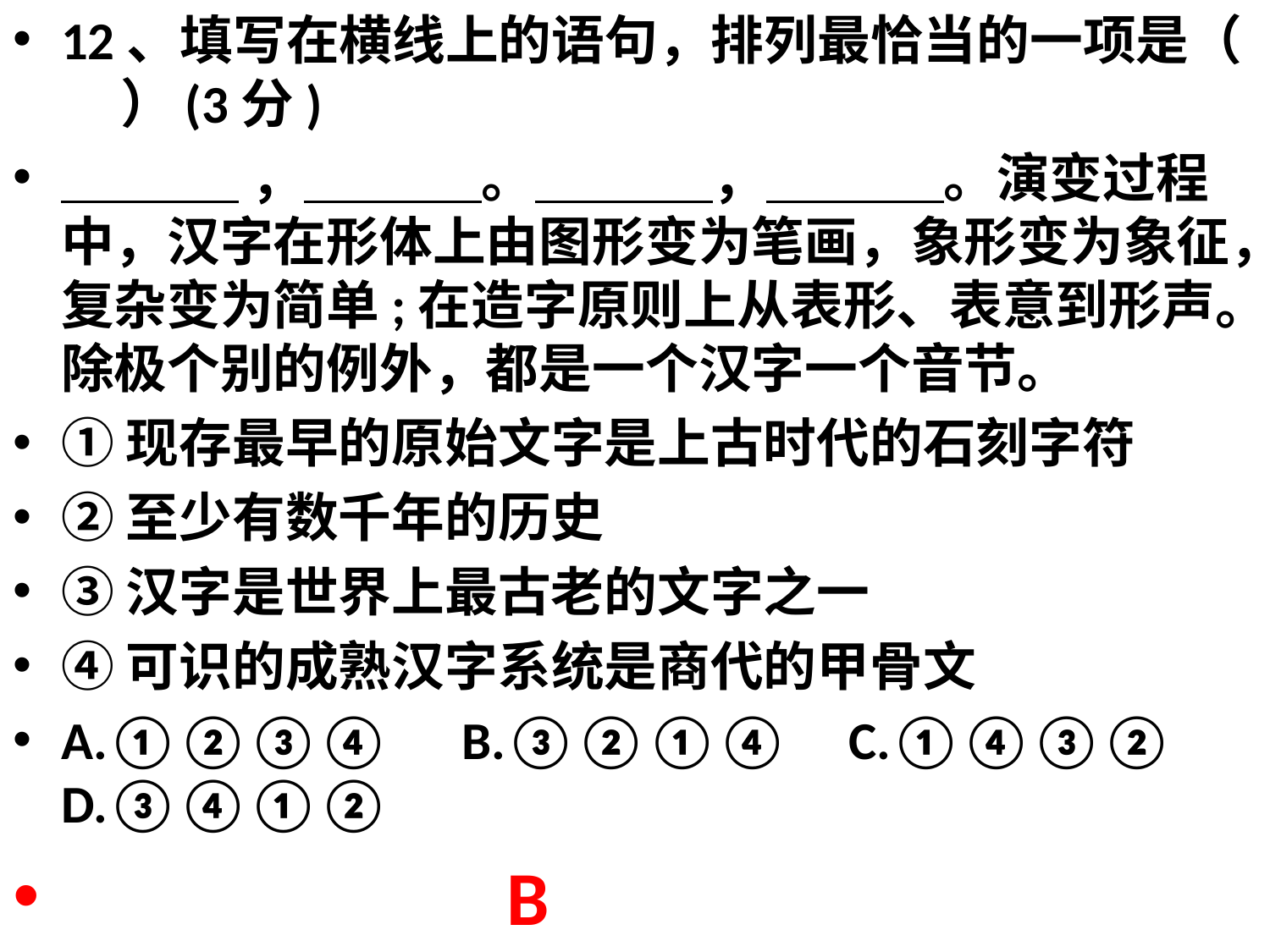

12、填写在横线上的语句，排列最恰当的一项是（     ）(3分)
            ，            。            ，            。演变过程中，汉字在形体上由图形变为笔画，象形变为象征，复杂变为简单;在造字原则上从表形、表意到形声。除极个别的例外，都是一个汉字一个音节。
①现存最早的原始文字是上古时代的石刻字符
②至少有数千年的历史
③汉字是世界上最古老的文字之一
④可识的成熟汉字系统是商代的甲骨文
A.①②③④      B.③②①④     C.①④③②     D.③④①②
                          B

#